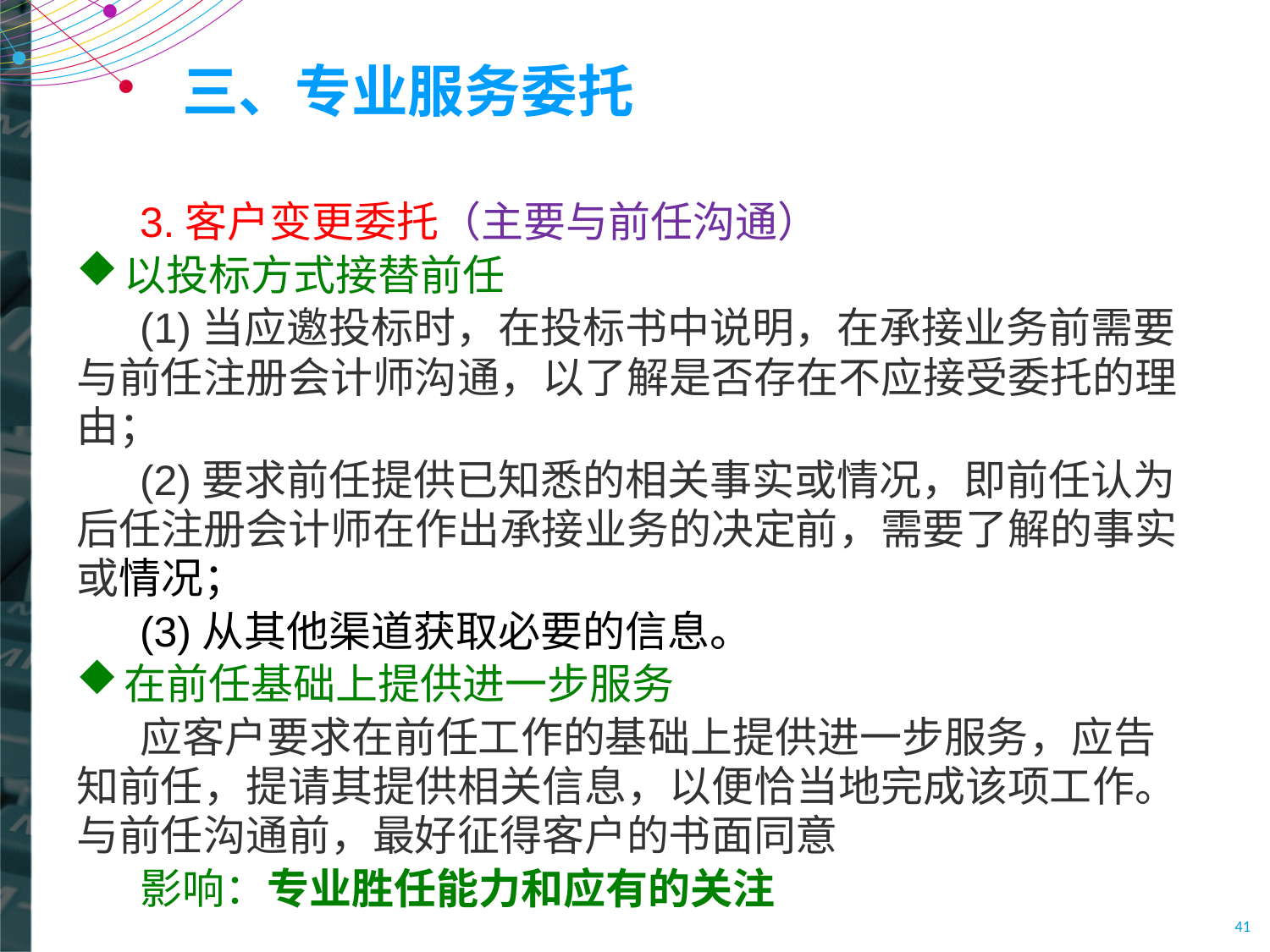

# 三、专业服务委托
3.客户变更委托（主要与前任沟通）
以投标方式接替前任
(1)当应邀投标时，在投标书中说明，在承接业务前需要与前任注册会计师沟通，以了解是否存在不应接受委托的理由；
(2)要求前任提供已知悉的相关事实或情况，即前任认为后任注册会计师在作出承接业务的决定前，需要了解的事实或情况；
(3)从其他渠道获取必要的信息。
在前任基础上提供进一步服务
应客户要求在前任工作的基础上提供进一步服务，应告知前任，提请其提供相关信息，以便恰当地完成该项工作。与前任沟通前，最好征得客户的书面同意
影响：专业胜任能力和应有的关注